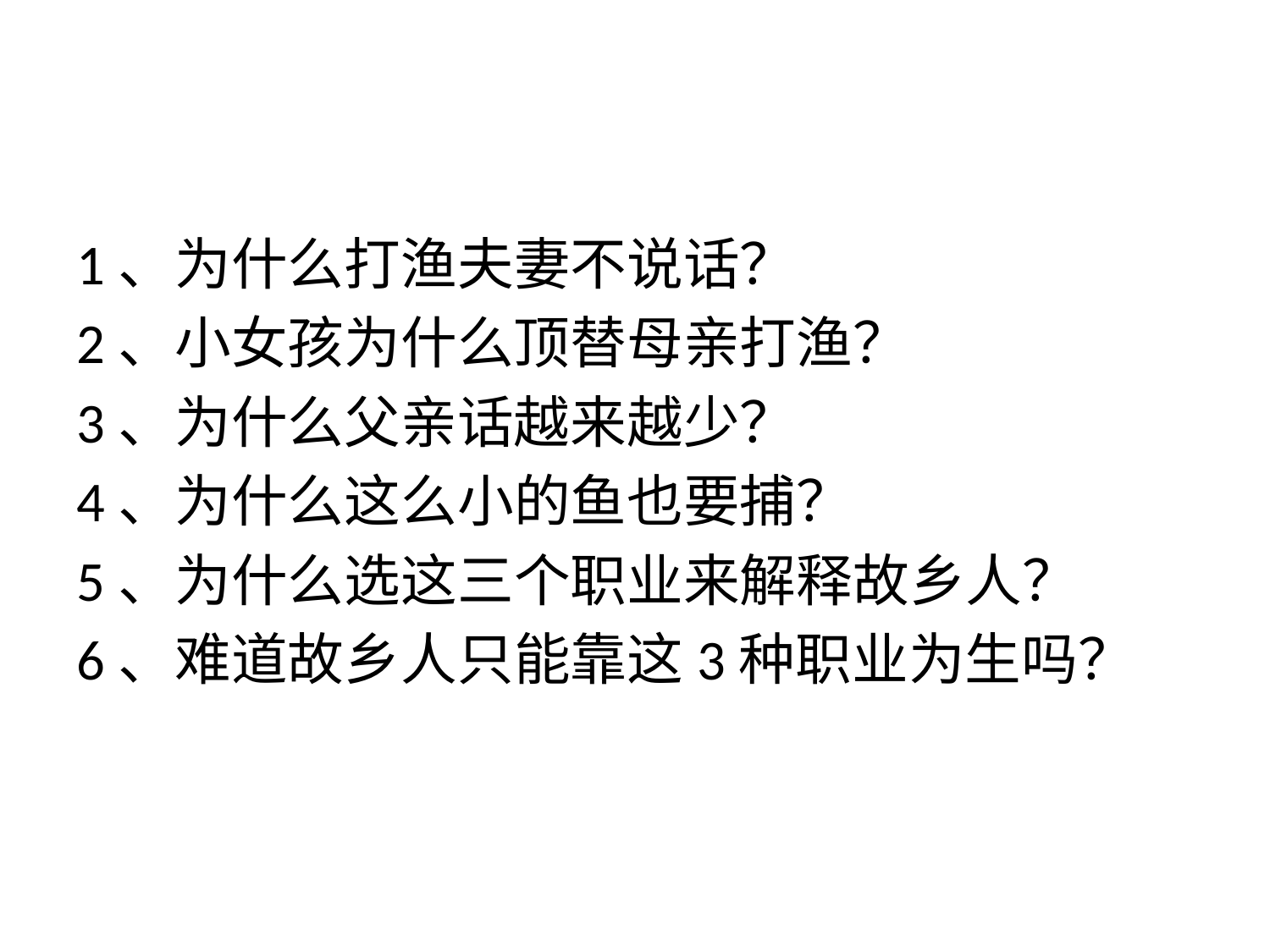

#
1、为什么打渔夫妻不说话？
2、小女孩为什么顶替母亲打渔？
3、为什么父亲话越来越少？
4、为什么这么小的鱼也要捕？
5、为什么选这三个职业来解释故乡人？
6、难道故乡人只能靠这3种职业为生吗？